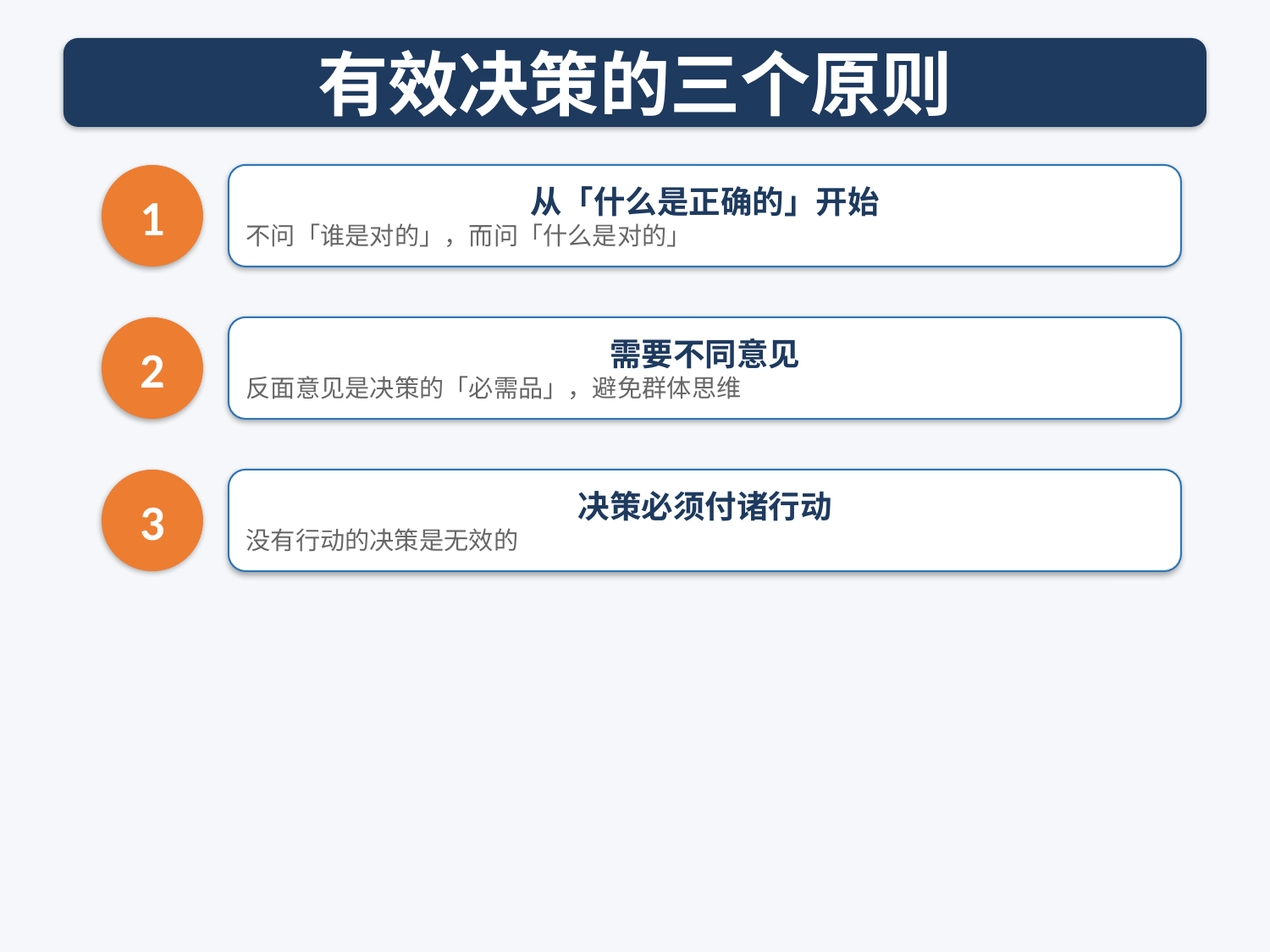

有效决策的三个原则
1
从「什么是正确的」开始
不问「谁是对的」，而问「什么是对的」
2
需要不同意见
反面意见是决策的「必需品」，避免群体思维
3
决策必须付诸行动
没有行动的决策是无效的